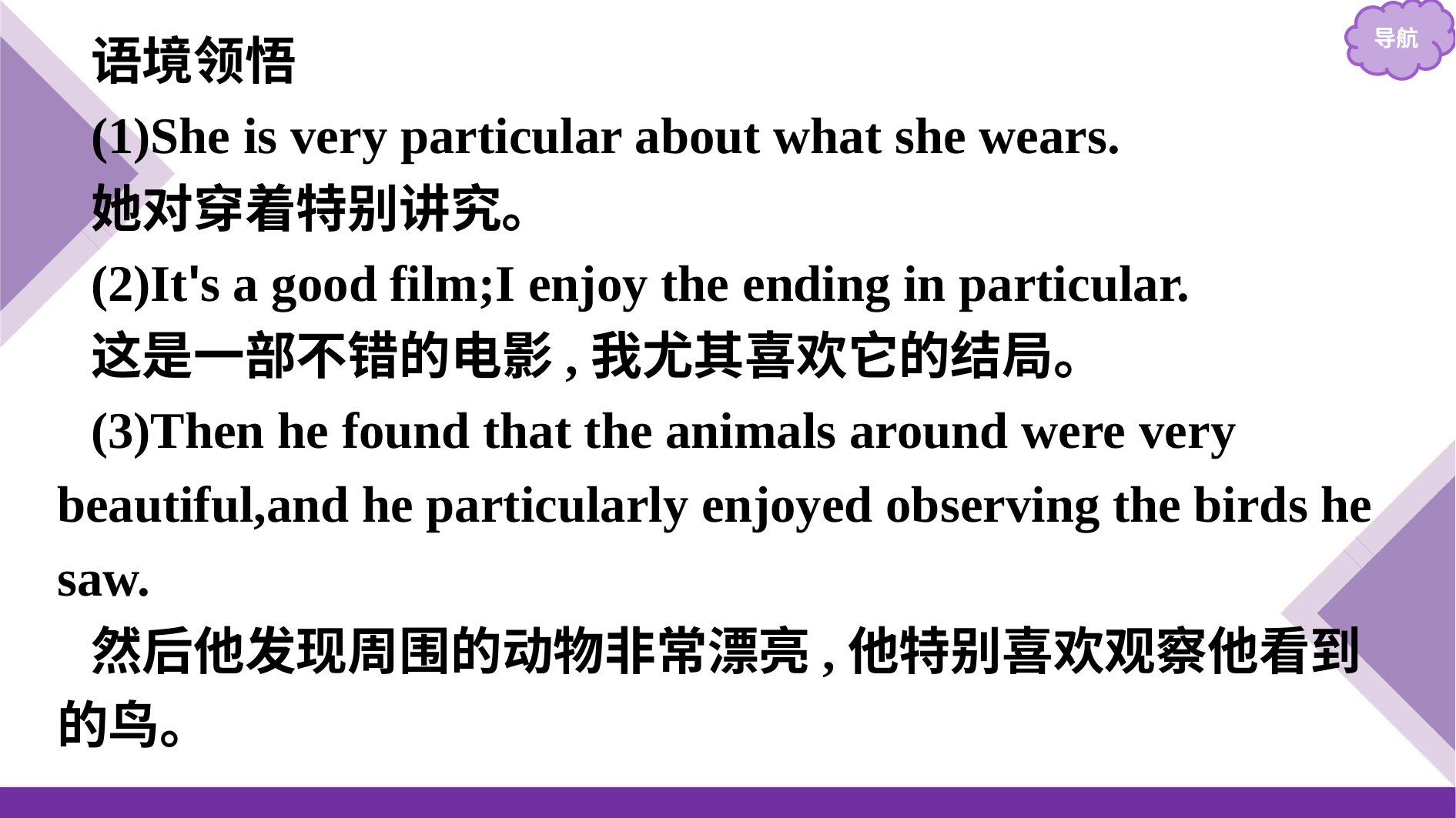

语境领悟
(1)She is very particular about what she wears.
她对穿着特别讲究。
(2)It's a good film;I enjoy the ending in particular.
这是一部不错的电影,我尤其喜欢它的结局。
(3)Then he found that the animals around were very beautiful,and he particularly enjoyed observing the birds he saw.
然后他发现周围的动物非常漂亮,他特别喜欢观察他看到的鸟。